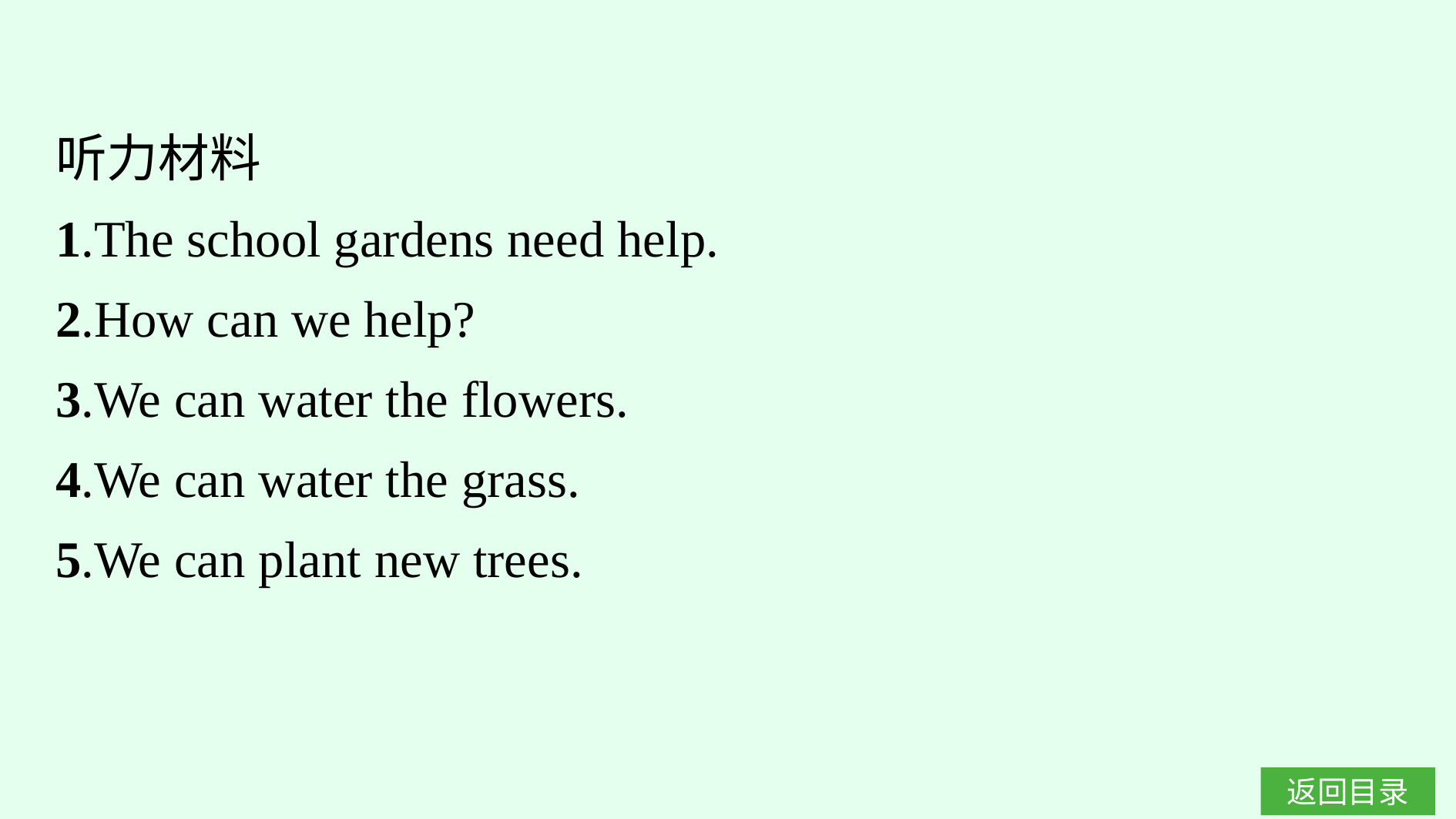

听力材料
1.The school gardens need help.
2.How can we help?
3.We can water the flowers.
4.We can water the grass.
5.We can plant new trees.